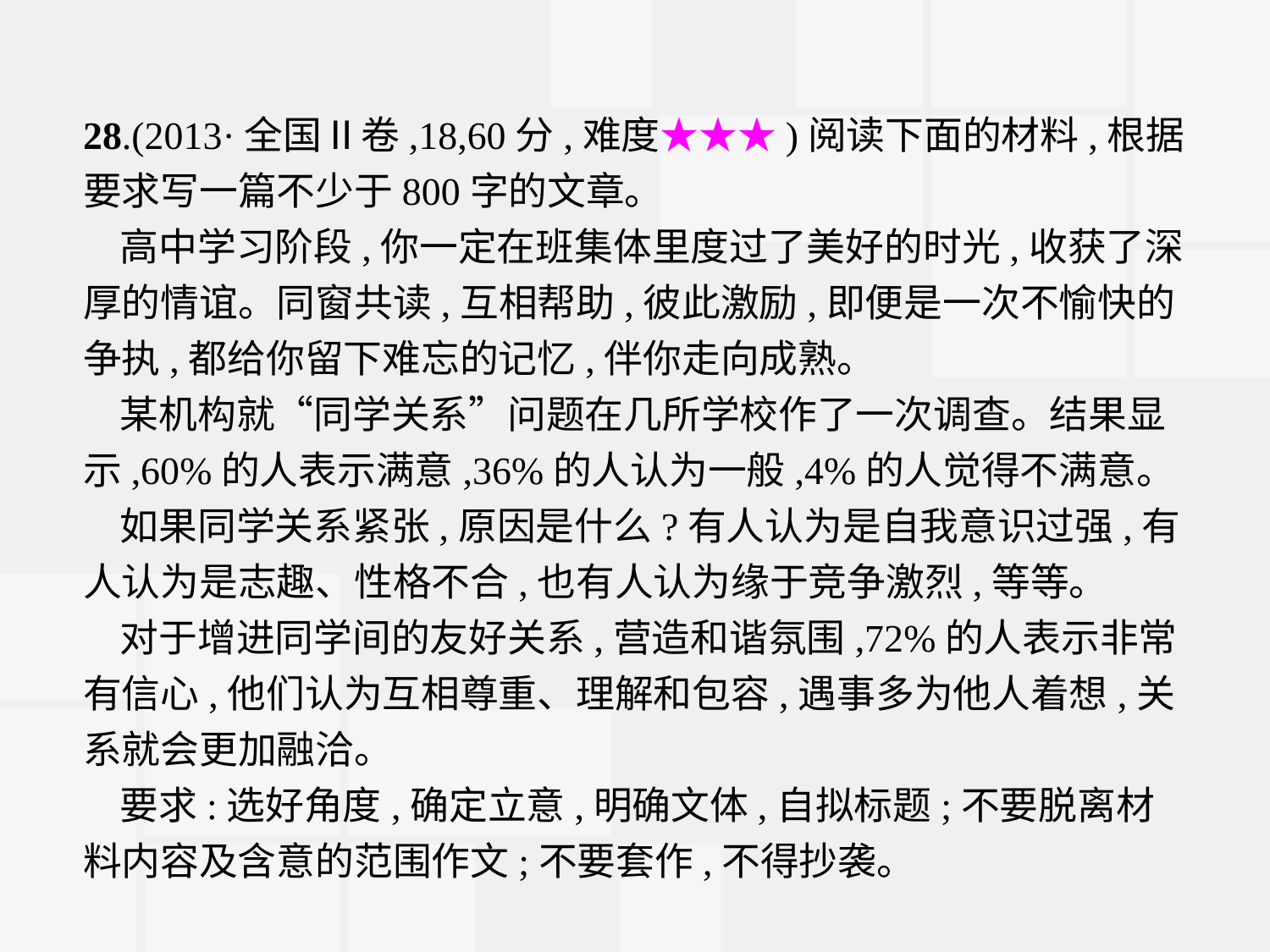

28.(2013·全国Ⅱ卷,18,60分,难度★★★)阅读下面的材料,根据要求写一篇不少于800字的文章。
高中学习阶段,你一定在班集体里度过了美好的时光,收获了深厚的情谊。同窗共读,互相帮助,彼此激励,即便是一次不愉快的争执,都给你留下难忘的记忆,伴你走向成熟。
某机构就“同学关系”问题在几所学校作了一次调查。结果显示,60%的人表示满意,36%的人认为一般,4%的人觉得不满意。
如果同学关系紧张,原因是什么?有人认为是自我意识过强,有人认为是志趣、性格不合,也有人认为缘于竞争激烈,等等。
对于增进同学间的友好关系,营造和谐氛围,72%的人表示非常有信心,他们认为互相尊重、理解和包容,遇事多为他人着想,关系就会更加融洽。
要求:选好角度,确定立意,明确文体,自拟标题;不要脱离材料内容及含意的范围作文;不要套作,不得抄袭。